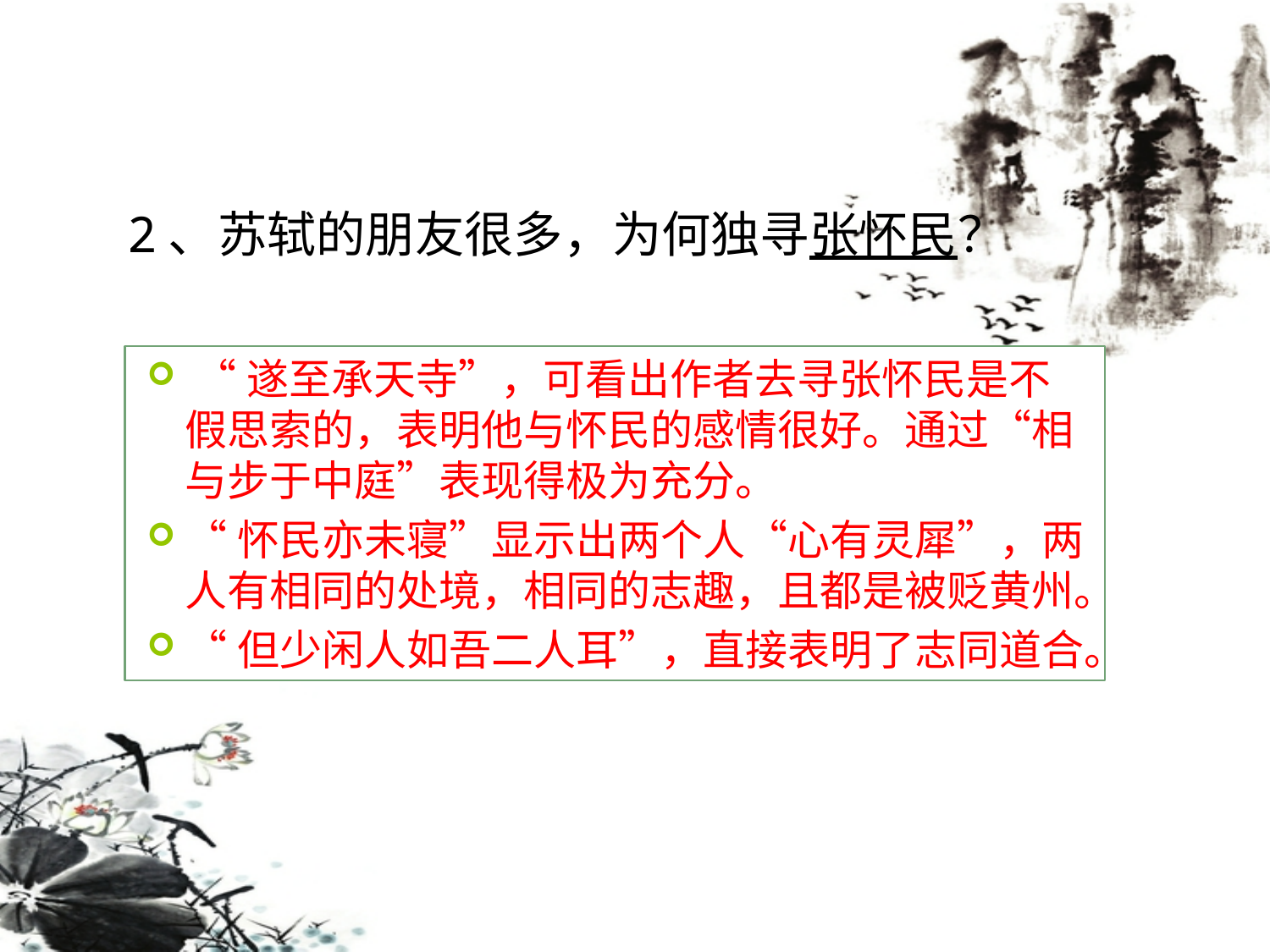

2、苏轼的朋友很多，为何独寻张怀民？
 “遂至承天寺”，可看出作者去寻张怀民是不假思索的，表明他与怀民的感情很好。通过“相与步于中庭”表现得极为充分。
“怀民亦未寝”显示出两个人“心有灵犀”，两人有相同的处境，相同的志趣，且都是被贬黄州。
“但少闲人如吾二人耳”，直接表明了志同道合。